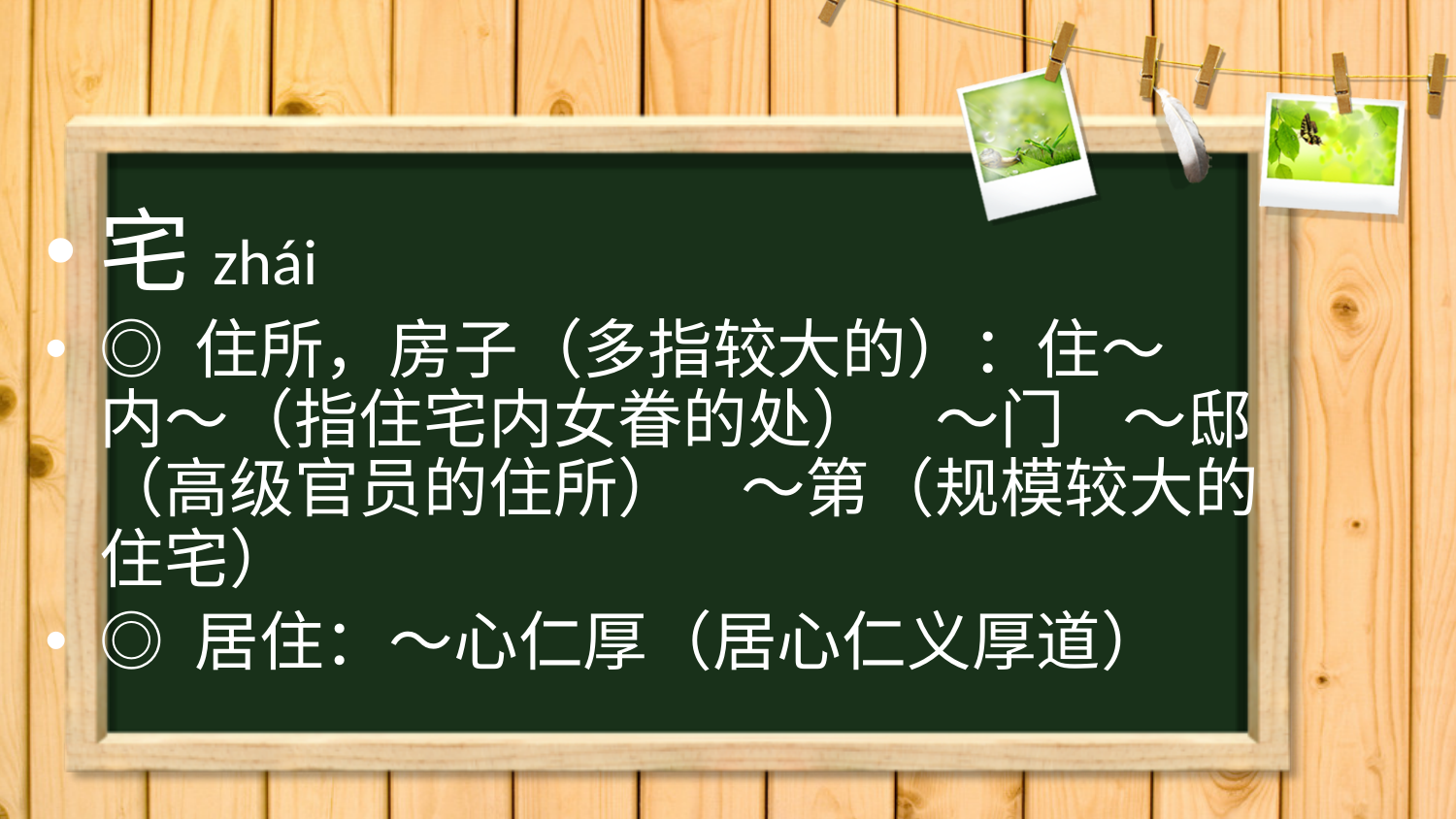

宅zhái
◎ 住所，房子（多指较大的）：住～    内～（指住宅内女眷的处）    ～门    ～邸（高级官员的住所）    ～第（规模较大的住宅）
◎ 居住：～心仁厚（居心仁义厚道）